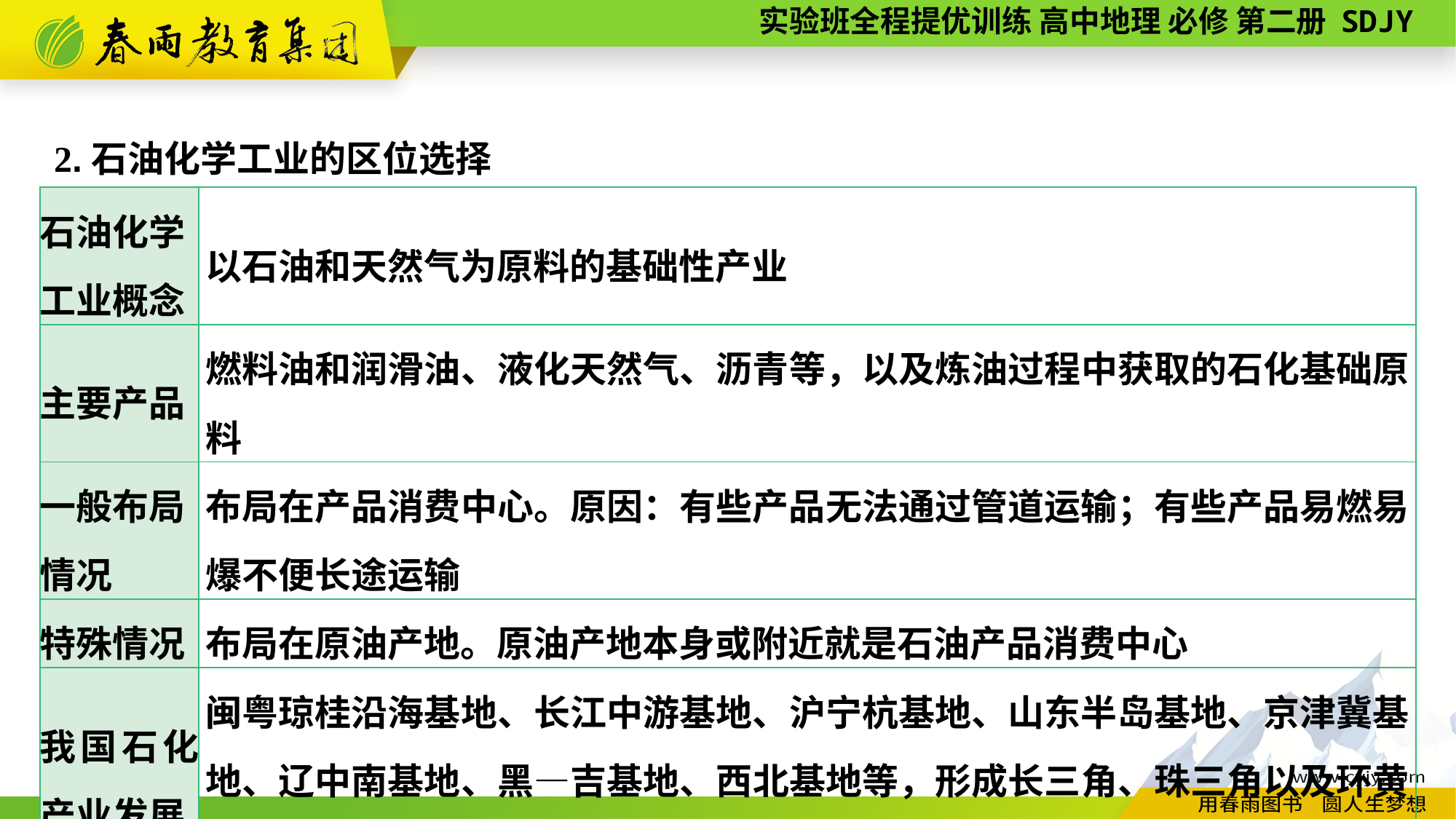

2.石油化学工业的区位选择
| 石油化学 工业概念 | 以石油和天然气为原料的基础性产业 |
| --- | --- |
| 主要产品 | 燃料油和润滑油、液化天然气、沥青等，以及炼油过程中获取的石化基础原料 |
| 一般布局 情况 | 布局在产品消费中心。原因：有些产品无法通过管道运输；有些产品易燃易爆不便长途运输 |
| 特殊情况 | 布局在原油产地。原油产地本身或附近就是石油产品消费中心 |
| 我国石化产业发展 | 闽粤琼桂沿海基地、长江中游基地、沪宁杭基地、山东半岛基地、京津冀基地、辽中南基地、黑—吉基地、西北基地等，形成长三角、珠三角以及环黄渤海等石化产业集聚区 |